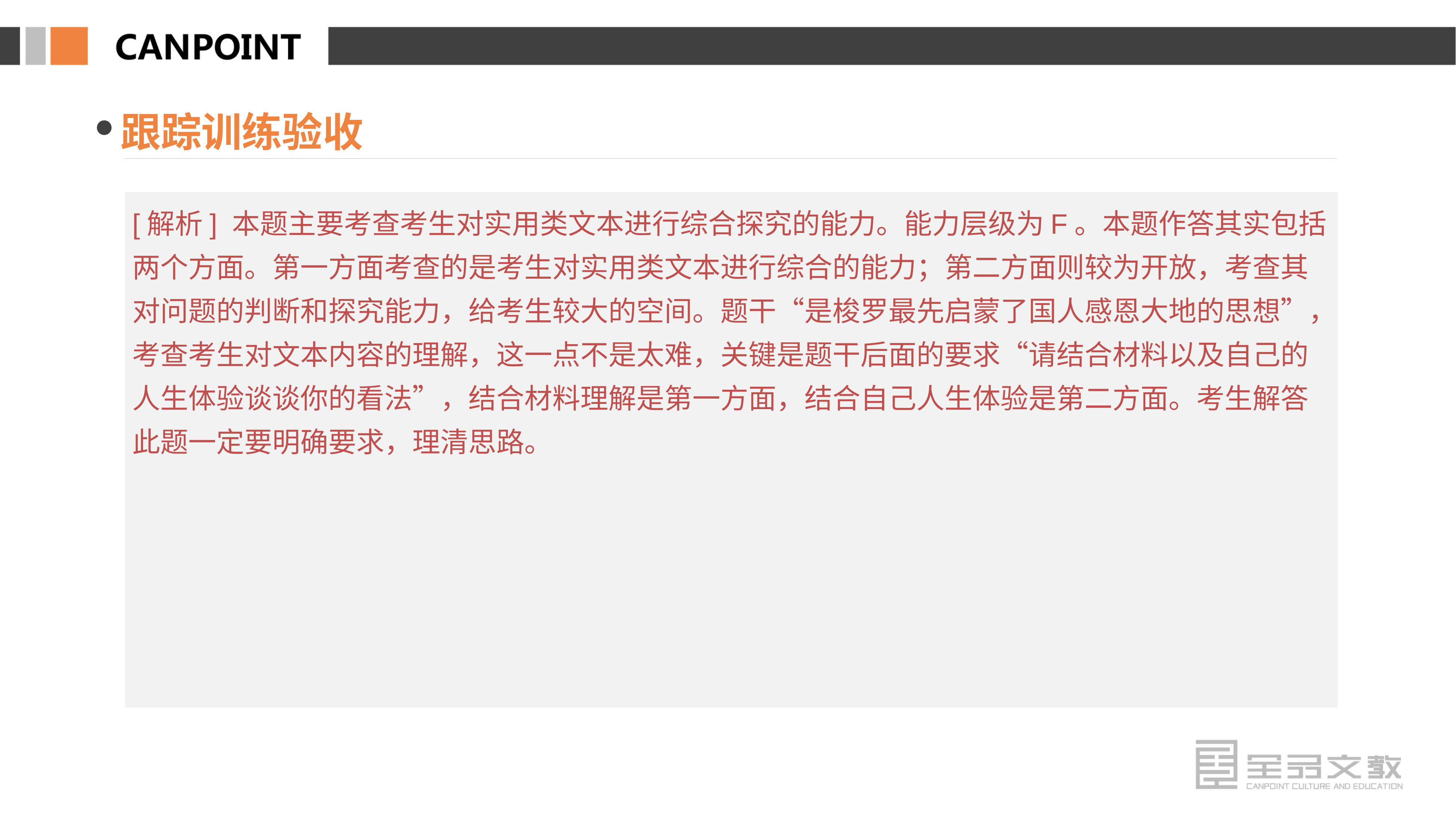

跟踪训练验收

[解析] 本题主要考查考生对实用类文本进行综合探究的能力。能力层级为F。本题作答其实包括两个方面。第一方面考查的是考生对实用类文本进行综合的能力；第二方面则较为开放，考查其对问题的判断和探究能力，给考生较大的空间。题干“是梭罗最先启蒙了国人感恩大地的思想”，考查考生对文本内容的理解，这一点不是太难，关键是题干后面的要求“请结合材料以及自己的人生体验谈谈你的看法”，结合材料理解是第一方面，结合自己人生体验是第二方面。考生解答此题一定要明确要求，理清思路。